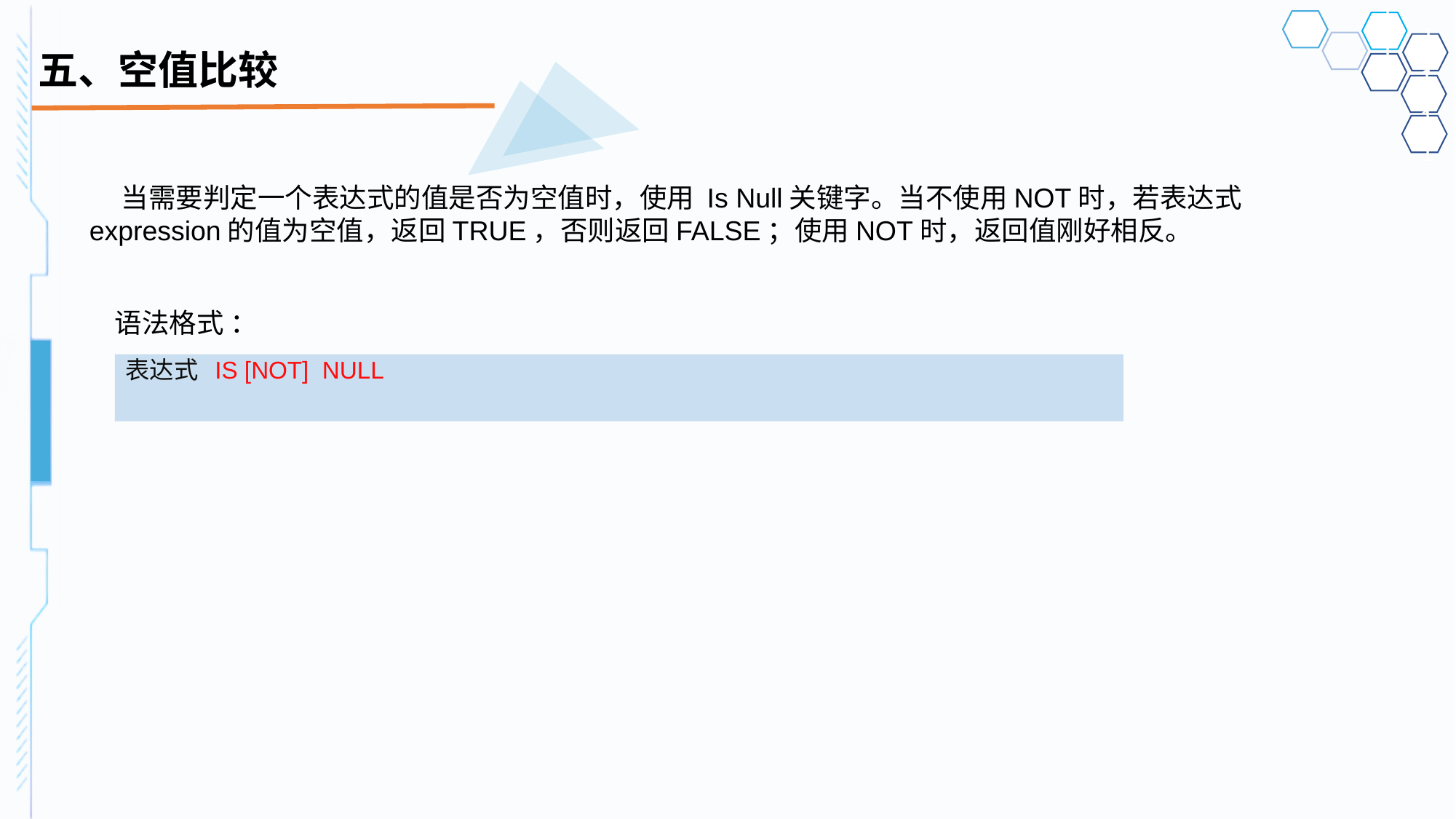

# 五、空值比较

当需要判定一个表达式的值是否为空值时，使用 Is Null关键字。当不使用NOT时，若表达式expression的值为空值，返回TRUE，否则返回FALSE；使用NOT时，返回值刚好相反。
语法格式 ：
表达式  IS [NOT]  NULL